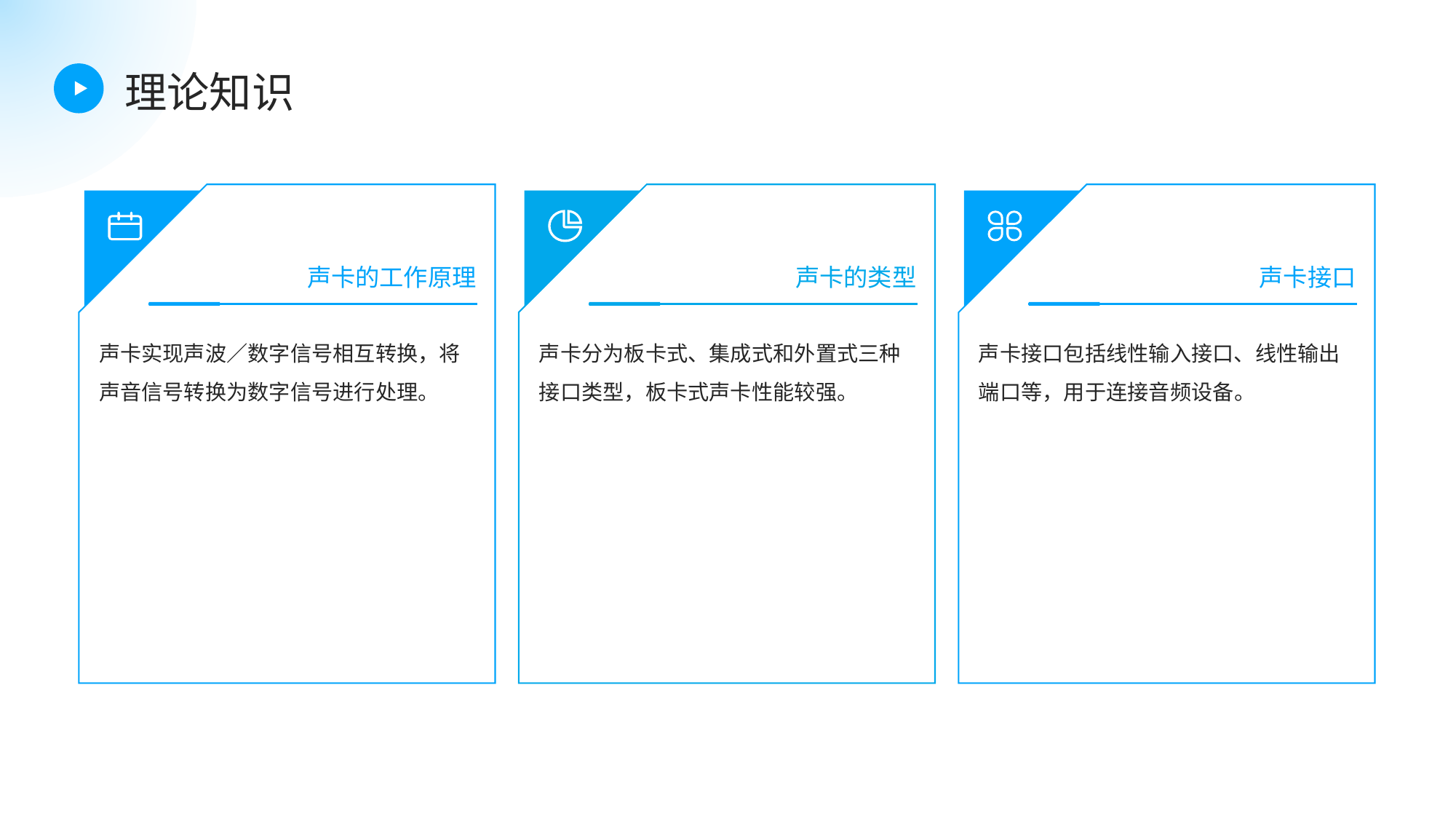

理论知识

声卡的工作原理

声卡的类型
声卡接口

声卡实现声波／数字信号相互转换，将声音信号转换为数字信号进行处理。
声卡分为板卡式、集成式和外置式三种接口类型，板卡式声卡性能较强。
声卡接口包括线性输入接口、线性输出端口等，用于连接音频设备。